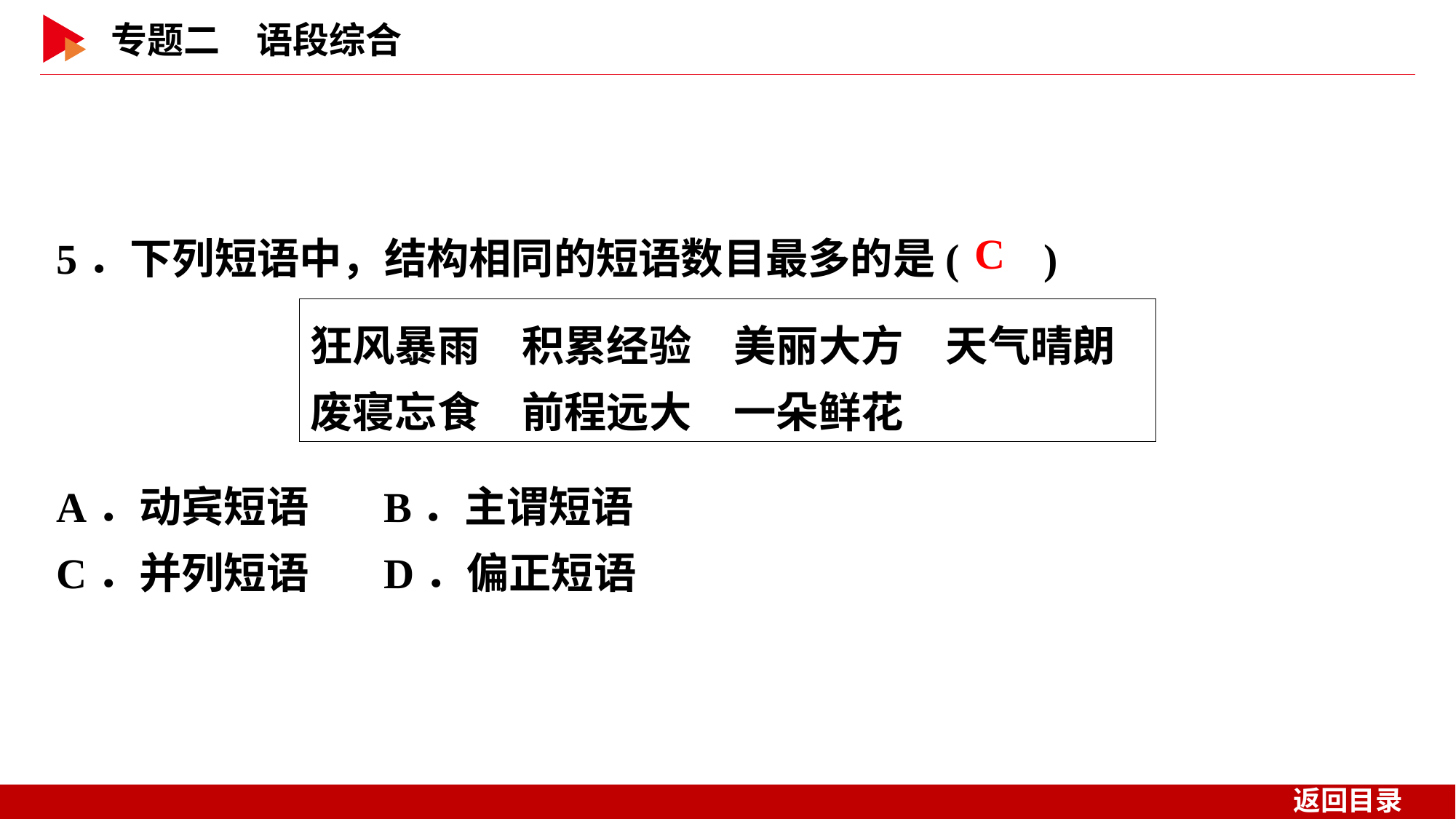

5．下列短语中，结构相同的短语数目最多的是(        )
   C
狂风暴雨　积累经验　美丽大方　天气晴朗
废寝忘食　前程远大　一朵鲜花
A．动宾短语　	B．主谓短语
C．并列短语	D．偏正短语